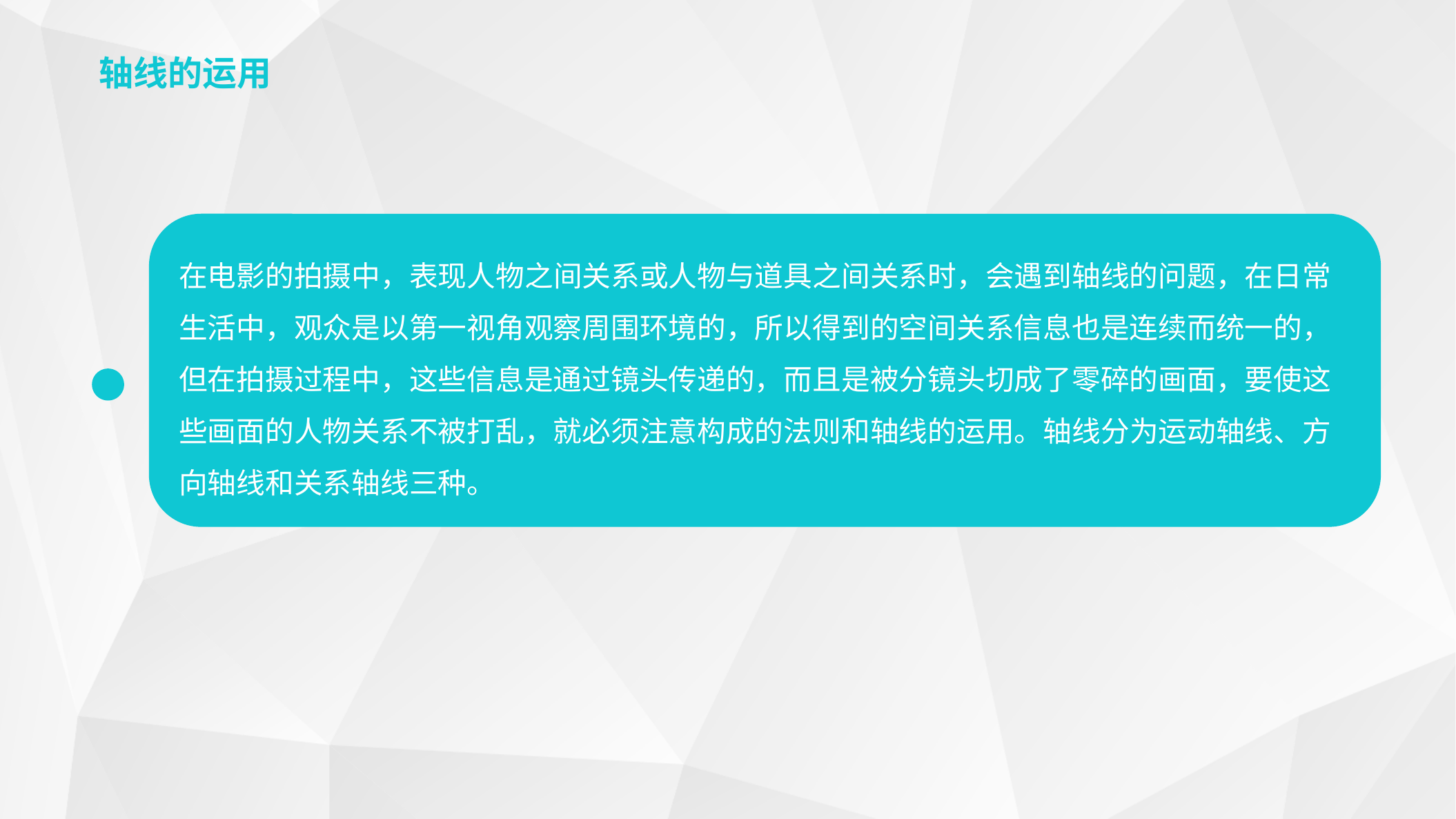

轴线的运用
在电影的拍摄中，表现人物之间关系或人物与道具之间关系时，会遇到轴线的问题，在日常生活中，观众是以第一视角观察周围环境的，所以得到的空间关系信息也是连续而统一的，但在拍摄过程中，这些信息是通过镜头传递的，而且是被分镜头切成了零碎的画面，要使这些画面的人物关系不被打乱，就必须注意构成的法则和轴线的运用。轴线分为运动轴线、方向轴线和关系轴线三种。